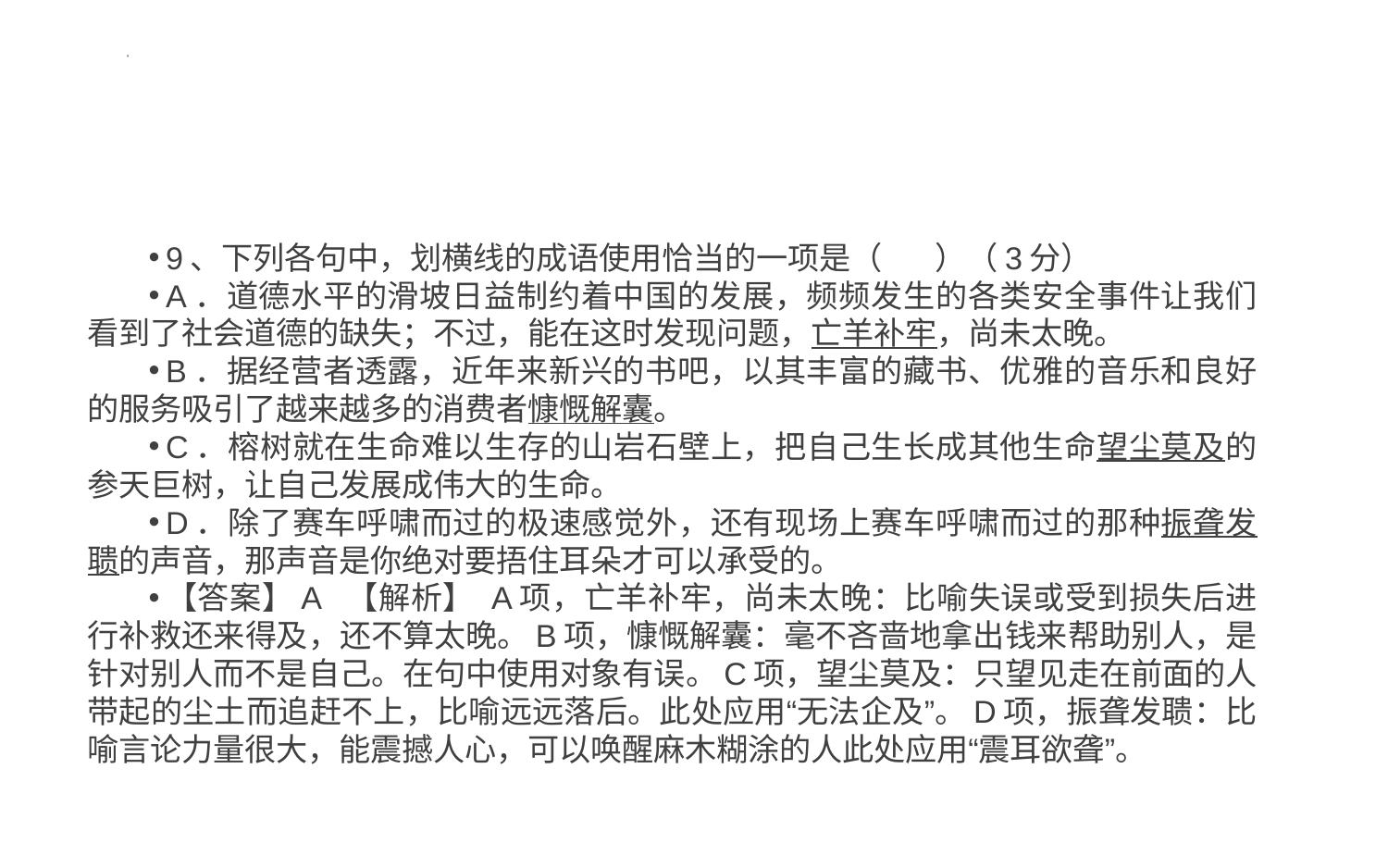

#
9、下列各句中，划横线的成语使用恰当的一项是（      ）（3分）
A．道德水平的滑坡日益制约着中国的发展，频频发生的各类安全事件让我们看到了社会道德的缺失；不过，能在这时发现问题，亡羊补牢，尚未太晚。
B．据经营者透露，近年来新兴的书吧，以其丰富的藏书、优雅的音乐和良好的服务吸引了越来越多的消费者慷慨解囊。
C．榕树就在生命难以生存的山岩石壁上，把自己生长成其他生命望尘莫及的参天巨树，让自己发展成伟大的生命。
D．除了赛车呼啸而过的极速感觉外，还有现场上赛车呼啸而过的那种振聋发聩的声音，那声音是你绝对要捂住耳朵才可以承受的。
【答案】A  【解析】 A项，亡羊补牢，尚未太晚：比喻失误或受到损失后进行补救还来得及，还不算太晚。B项，慷慨解囊：毫不吝啬地拿出钱来帮助别人，是针对别人而不是自己。在句中使用对象有误。C项，望尘莫及：只望见走在前面的人带起的尘土而追赶不上，比喻远远落后。此处应用“无法企及”。D项，振聋发聩：比喻言论力量很大，能震撼人心，可以唤醒麻木糊涂的人此处应用“震耳欲聋”。